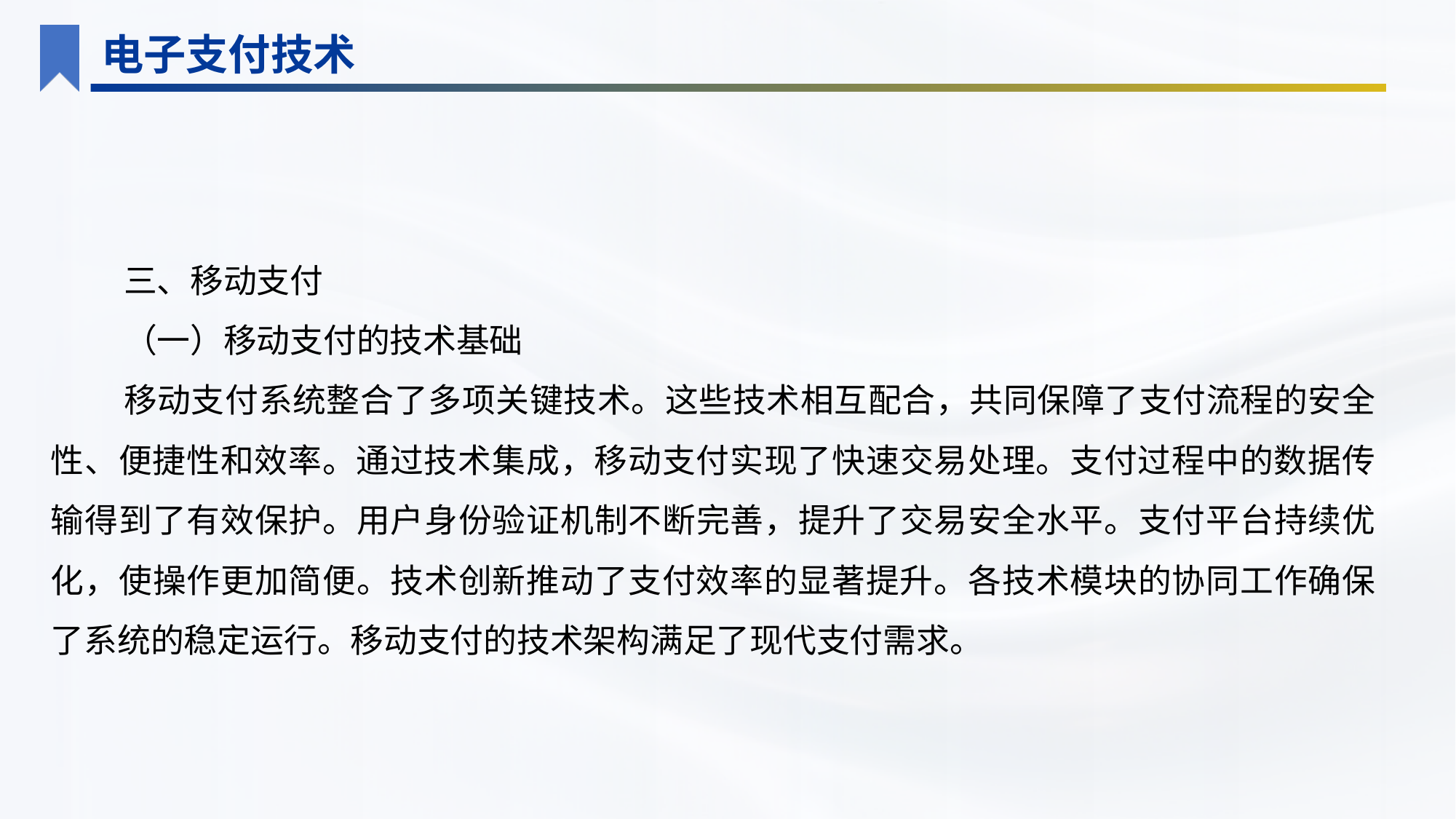

电子支付技术
三、移动支付
（一）移动支付的技术基础
移动支付系统整合了多项关键技术。这些技术相互配合，共同保障了支付流程的安全性、便捷性和效率。通过技术集成，移动支付实现了快速交易处理。支付过程中的数据传输得到了有效保护。用户身份验证机制不断完善，提升了交易安全水平。支付平台持续优化，使操作更加简便。技术创新推动了支付效率的显著提升。各技术模块的协同工作确保了系统的稳定运行。移动支付的技术架构满足了现代支付需求。